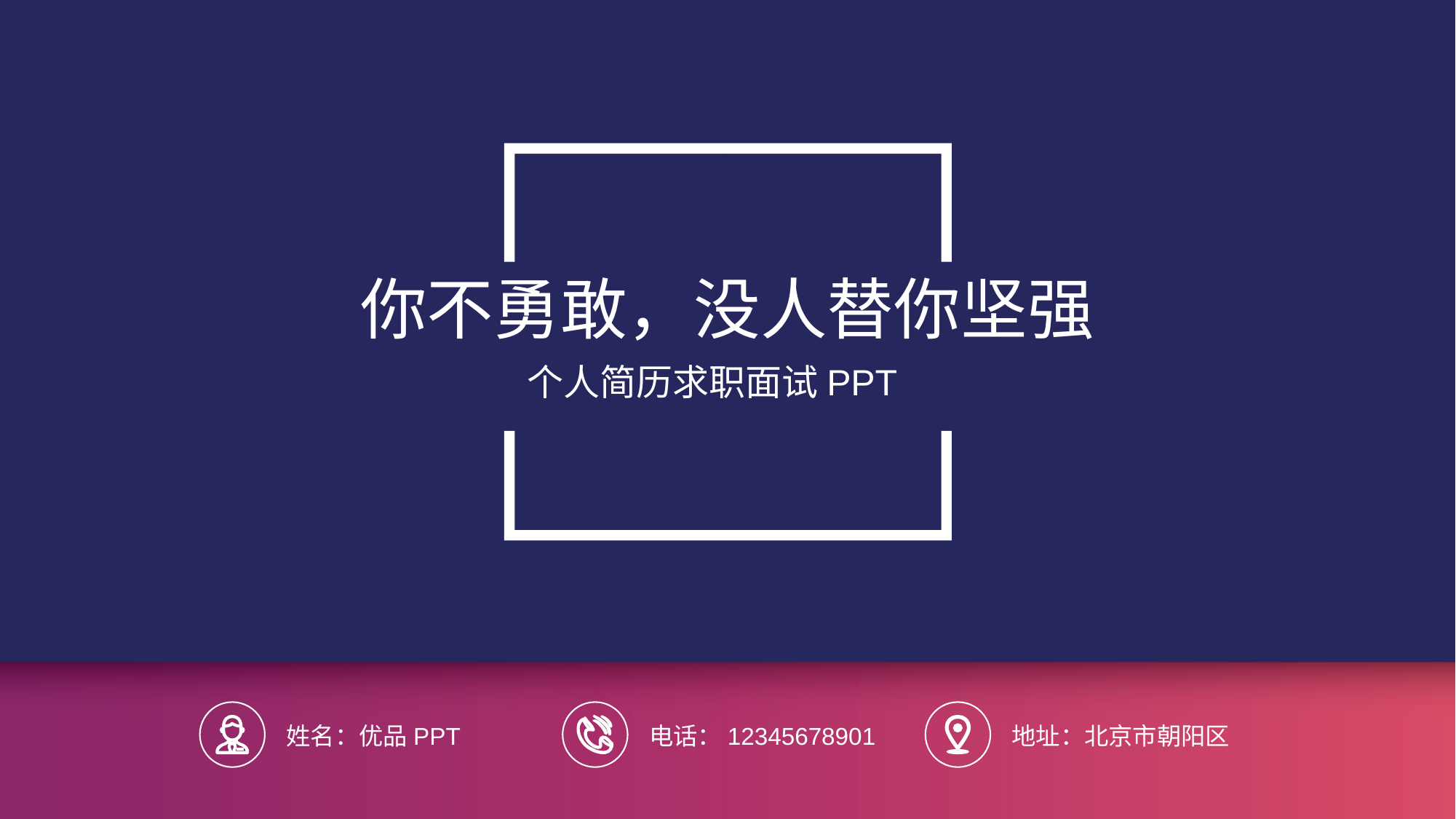

你不勇敢，没人替你坚强
个人简历求职面试PPT

姓名：优品PPT

电话：12345678901

地址：北京市朝阳区